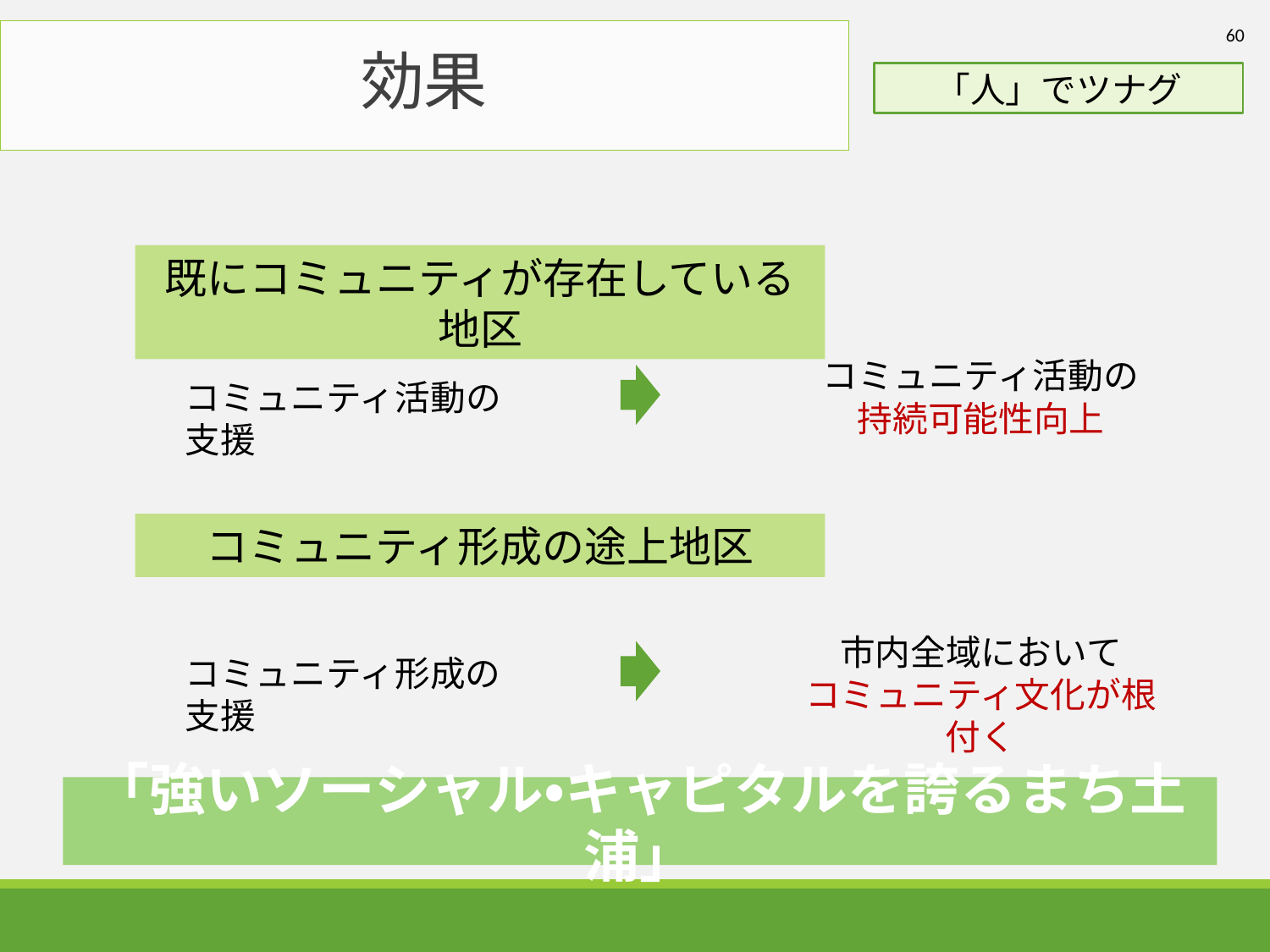

60
# 効果
「人」でツナグ
既にコミュニティが存在している地区
コミュニティ活動の
持続可能性向上

コミュニティ活動の支援
コミュニティ形成の途上地区
市内全域において
コミュニティ文化が根付く

コミュニティ形成の支援
「強いソーシャル・キャピタルを誇るまち土浦」